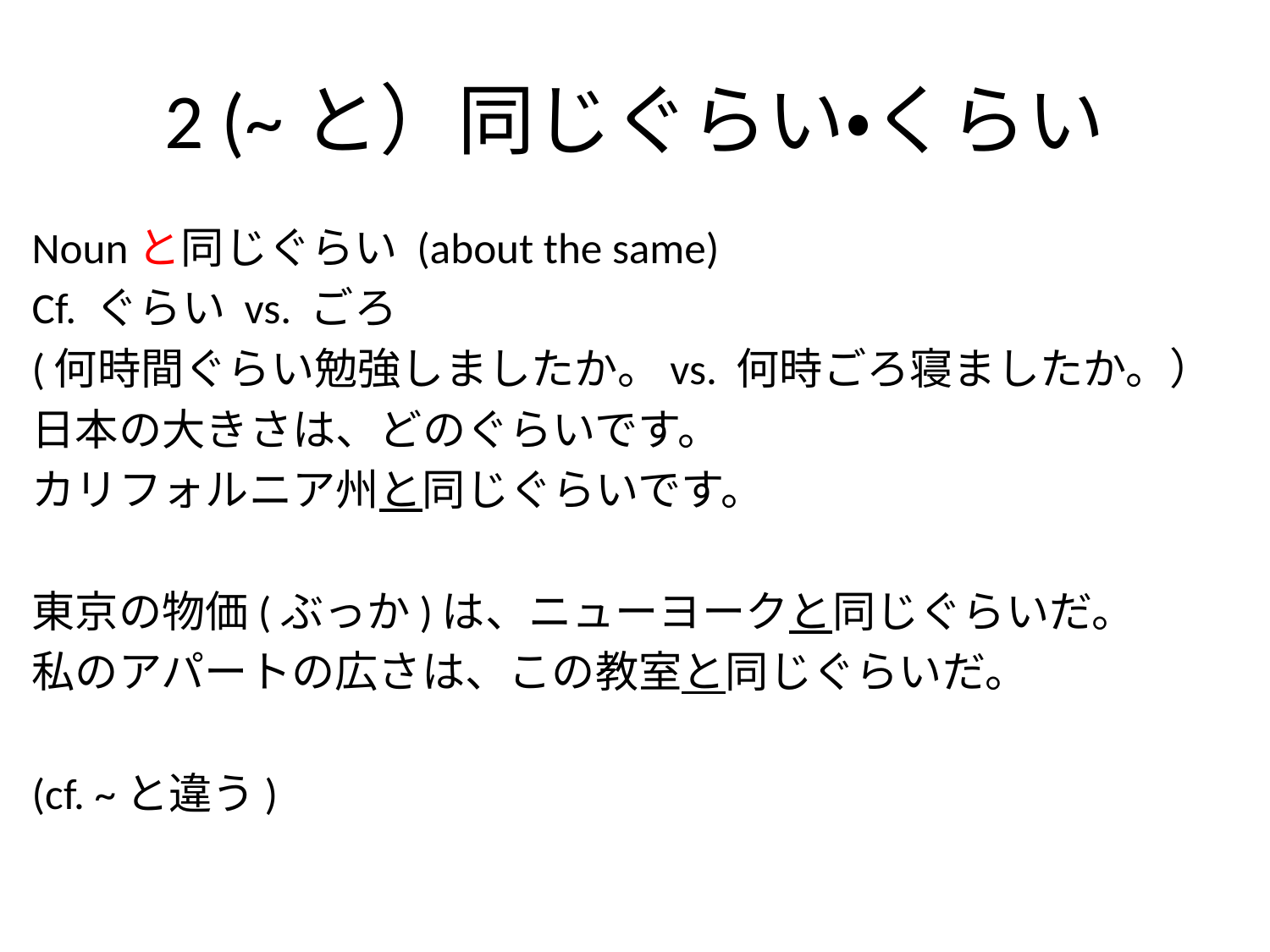

# 2 (~と）同じぐらい・くらい
Nounと同じぐらい (about the same)
Cf. ぐらい vs. ごろ
(何時間ぐらい勉強しましたか。vs. 何時ごろ寝ましたか。）
日本の大きさは、どのぐらいです。
カリフォルニア州と同じぐらいです。

東京の物価(ぶっか)は、ニューヨークと同じぐらいだ。
私のアパートの広さは、この教室と同じぐらいだ。

(cf. ~と違う)